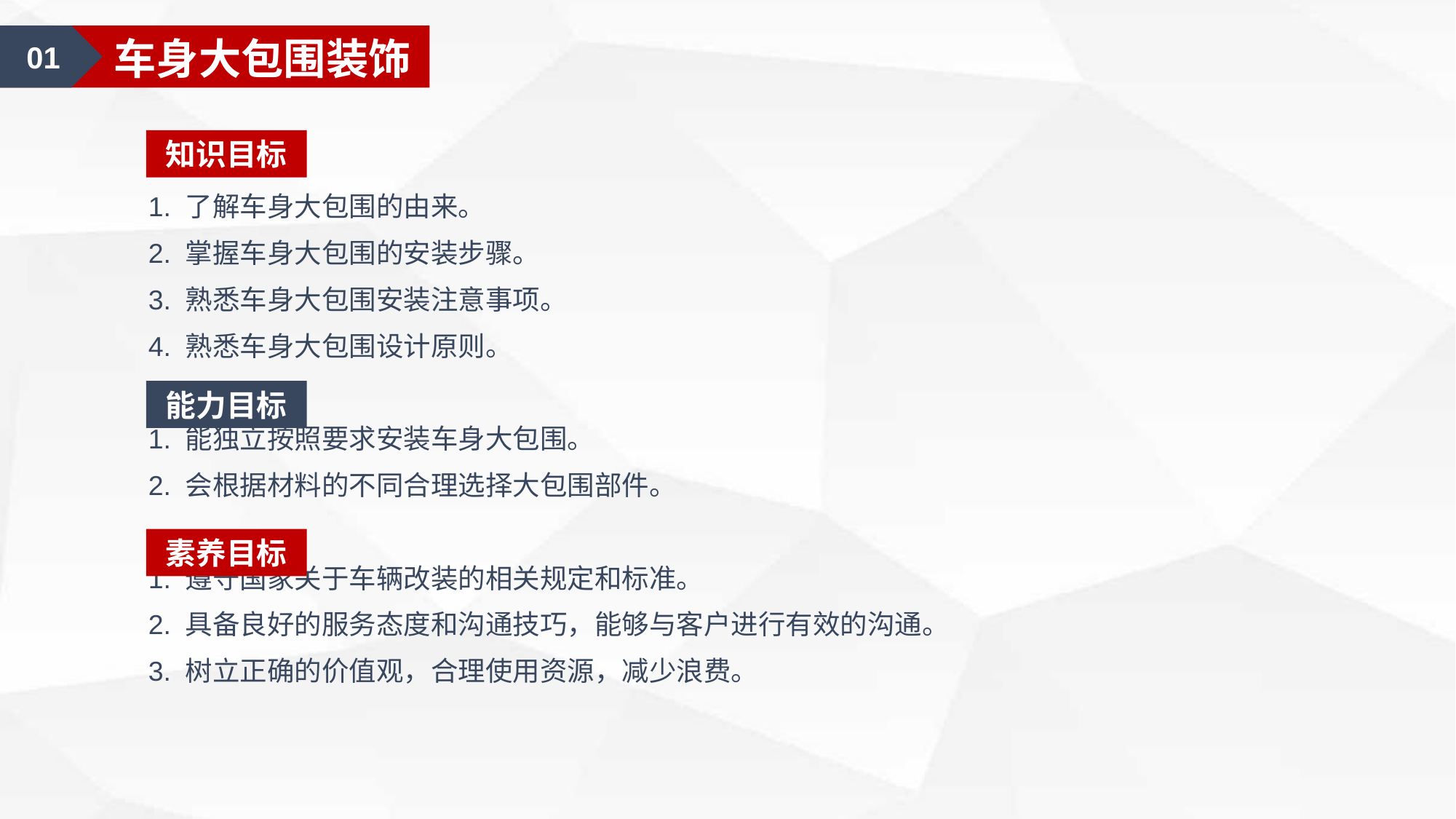

01
车身大包围装饰
知识目标
1. 了解车身大包围的由来。
2. 掌握车身大包围的安装步骤。
3. 熟悉车身大包围安装注意事项。
4. 熟悉车身大包围设计原则。

1. 能独立按照要求安装车身大包围。
2. 会根据材料的不同合理选择大包围部件。

1. 遵守国家关于车辆改装的相关规定和标准。
2. 具备良好的服务态度和沟通技巧，能够与客户进行有效的沟通。
3. 树立正确的价值观，合理使用资源，减少浪费。
能力目标
素养目标